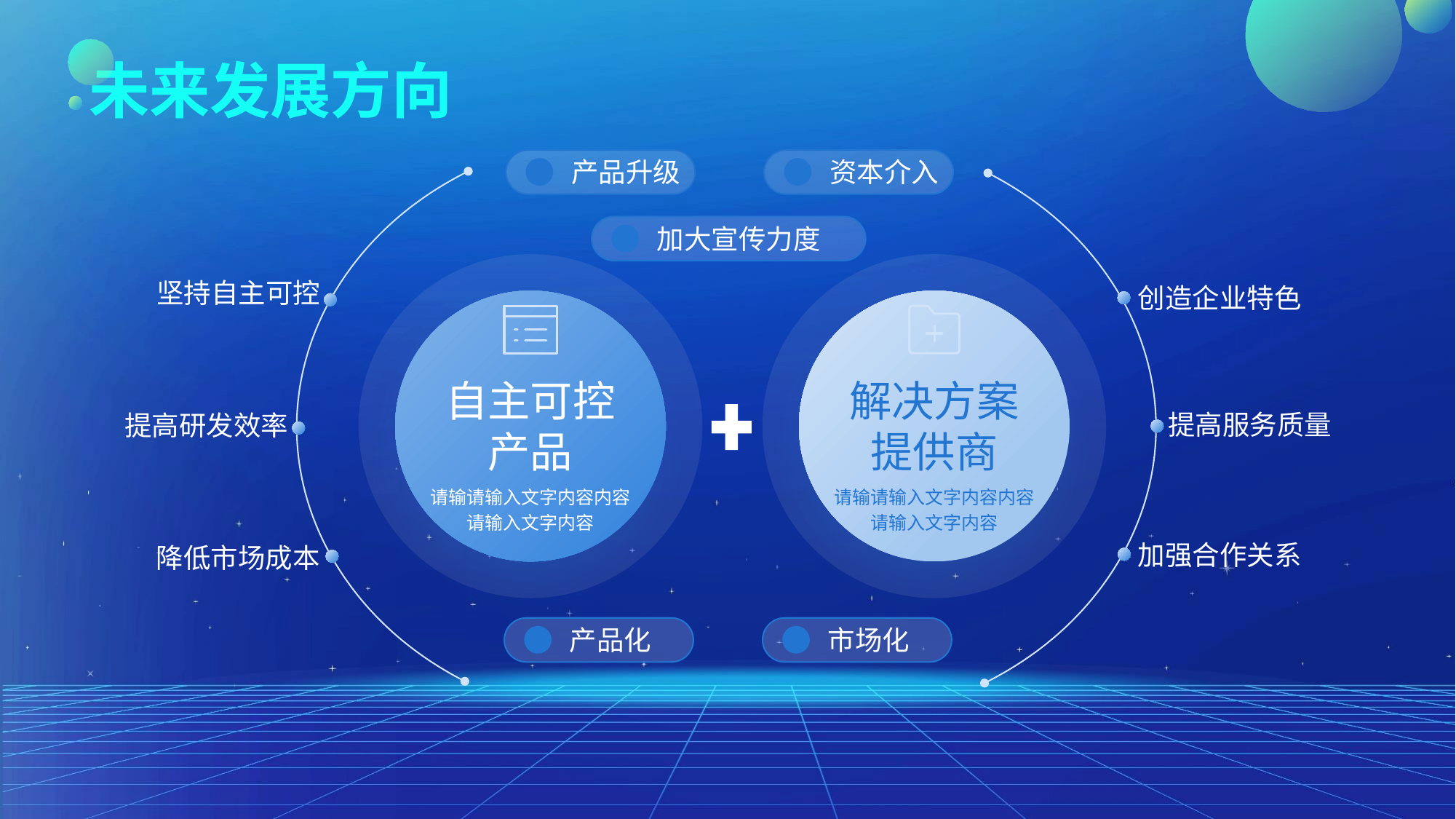

未来发展方向

产品升级

资本介入

加大宣传力度

坚持自主可控
创造企业特色

自主可控
产品
解决方案
提供商

提高服务质量
提高研发效率

请输请输入文字内容内容请输入文字内容
请输请输入文字内容内容请输入文字内容
加强合作关系
降低市场成本

产品化

市场化